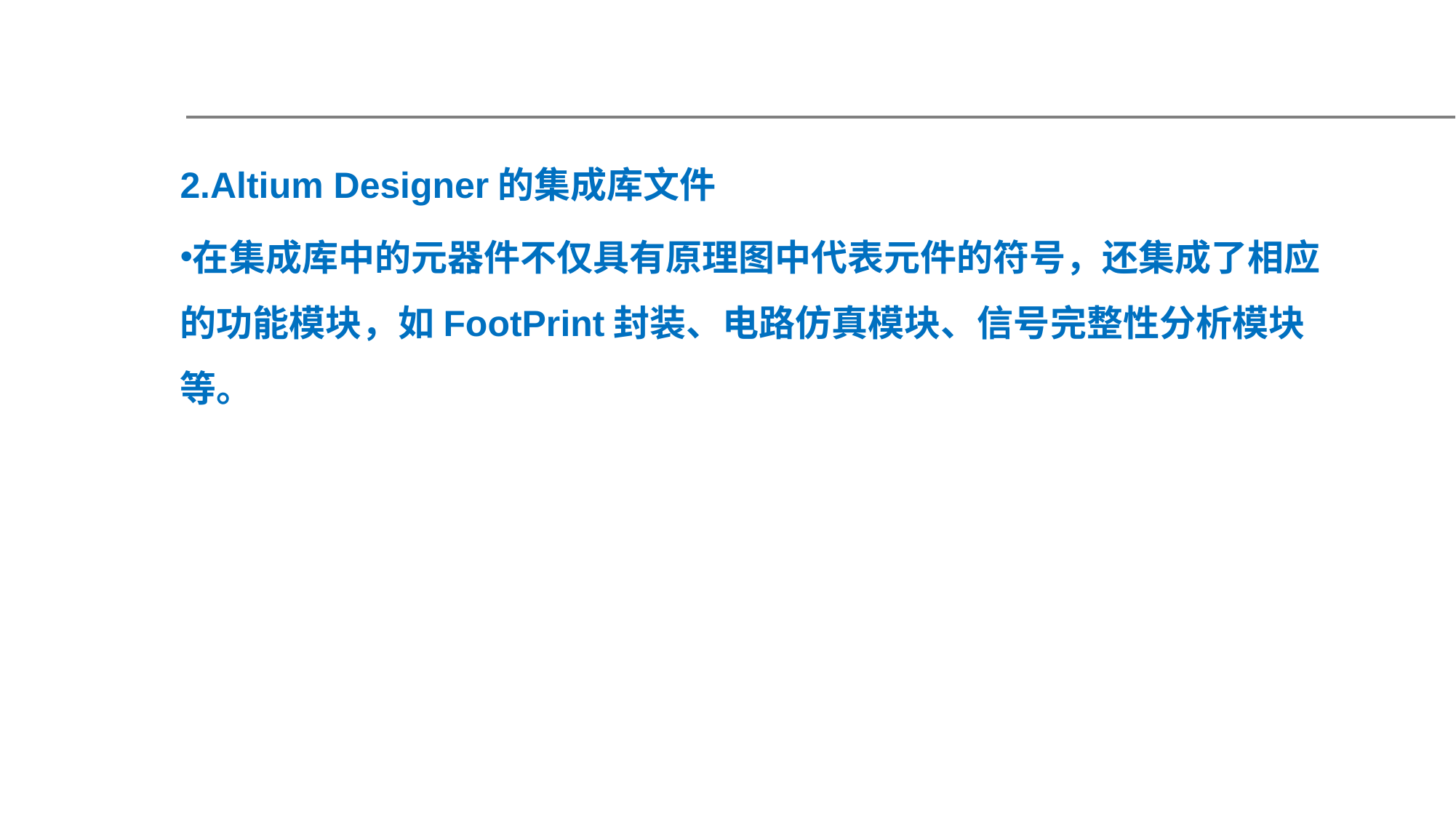

2.Altium Designer的集成库文件
在集成库中的元器件不仅具有原理图中代表元件的符号，还集成了相应的功能模块，如FootPrint封装、电路仿真模块、信号完整性分析模块等。